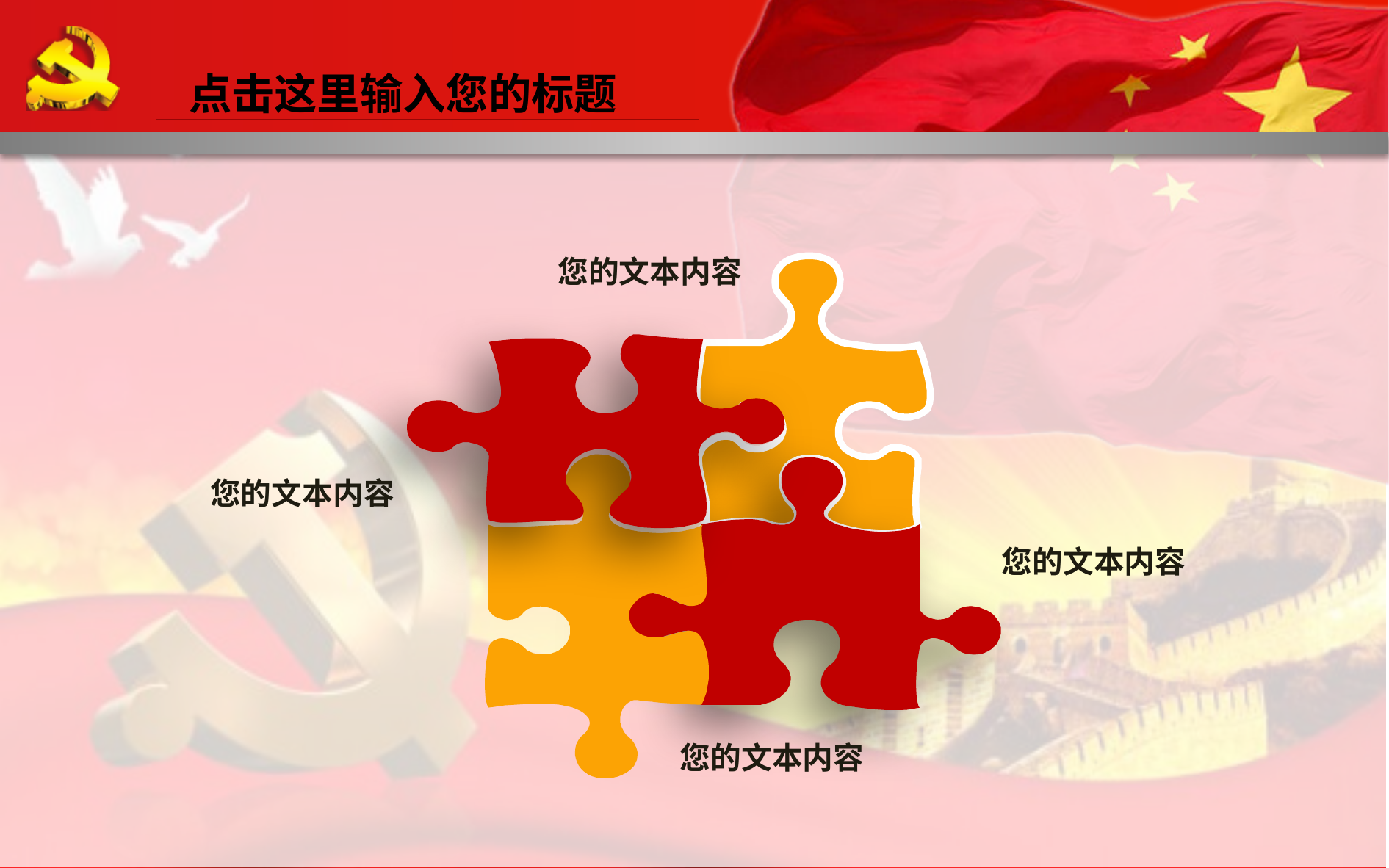

点击这里输入您的标题

您的文本内容

您的文本内容
您的文本内容
您的文本内容